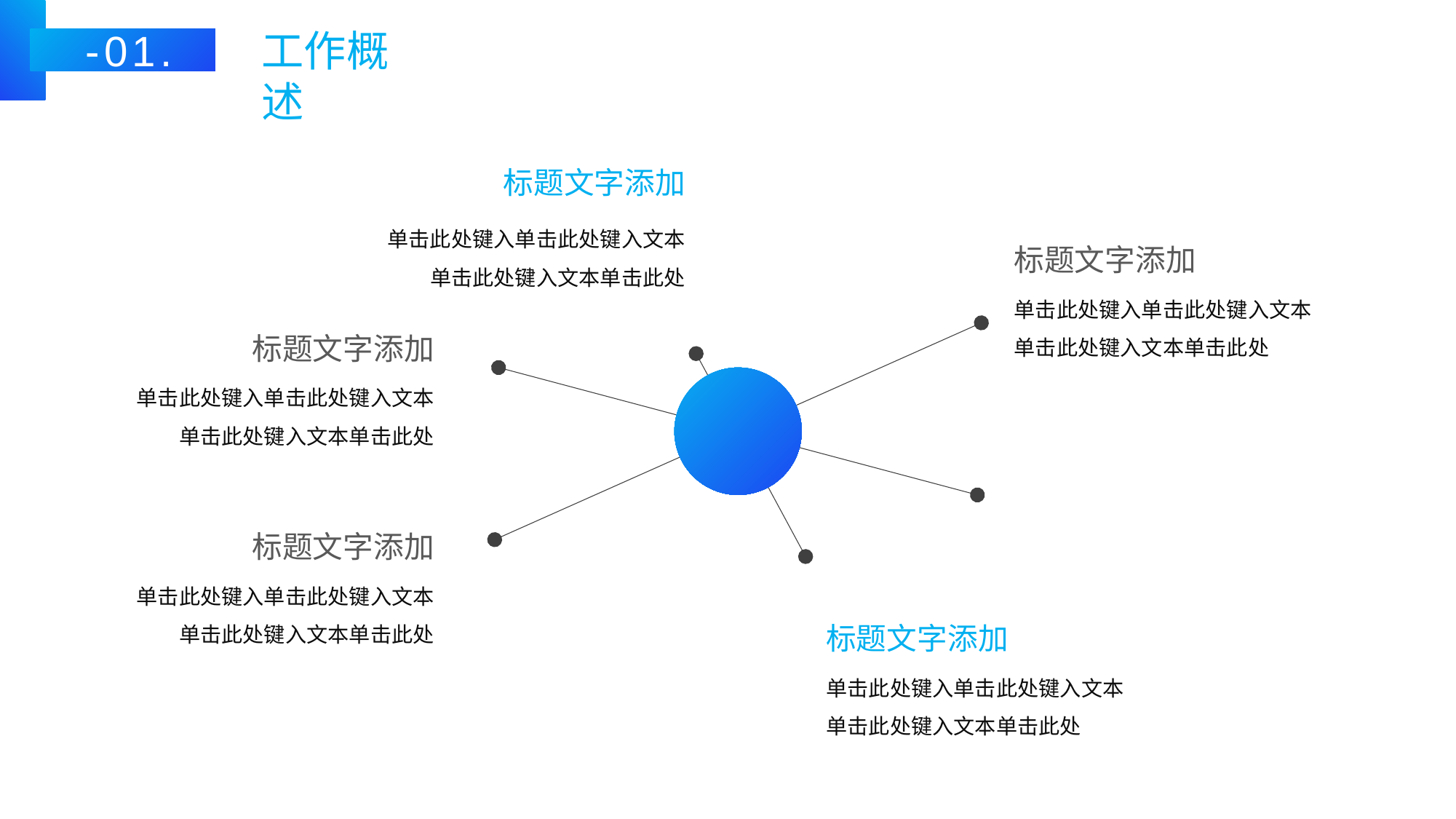

-01.
工作概述

标题文字添加
单击此处键入单击此处键入文本单击此处键入文本单击此处
标题文字添加
单击此处键入单击此处键入文本单击此处键入文本单击此处
标题文字添加
单击此处键入单击此处键入文本单击此处键入文本单击此处

标题文字添加
单击此处键入单击此处键入文本单击此处键入文本单击此处
标题文字添加
单击此处键入单击此处键入文本单击此处键入文本单击此处